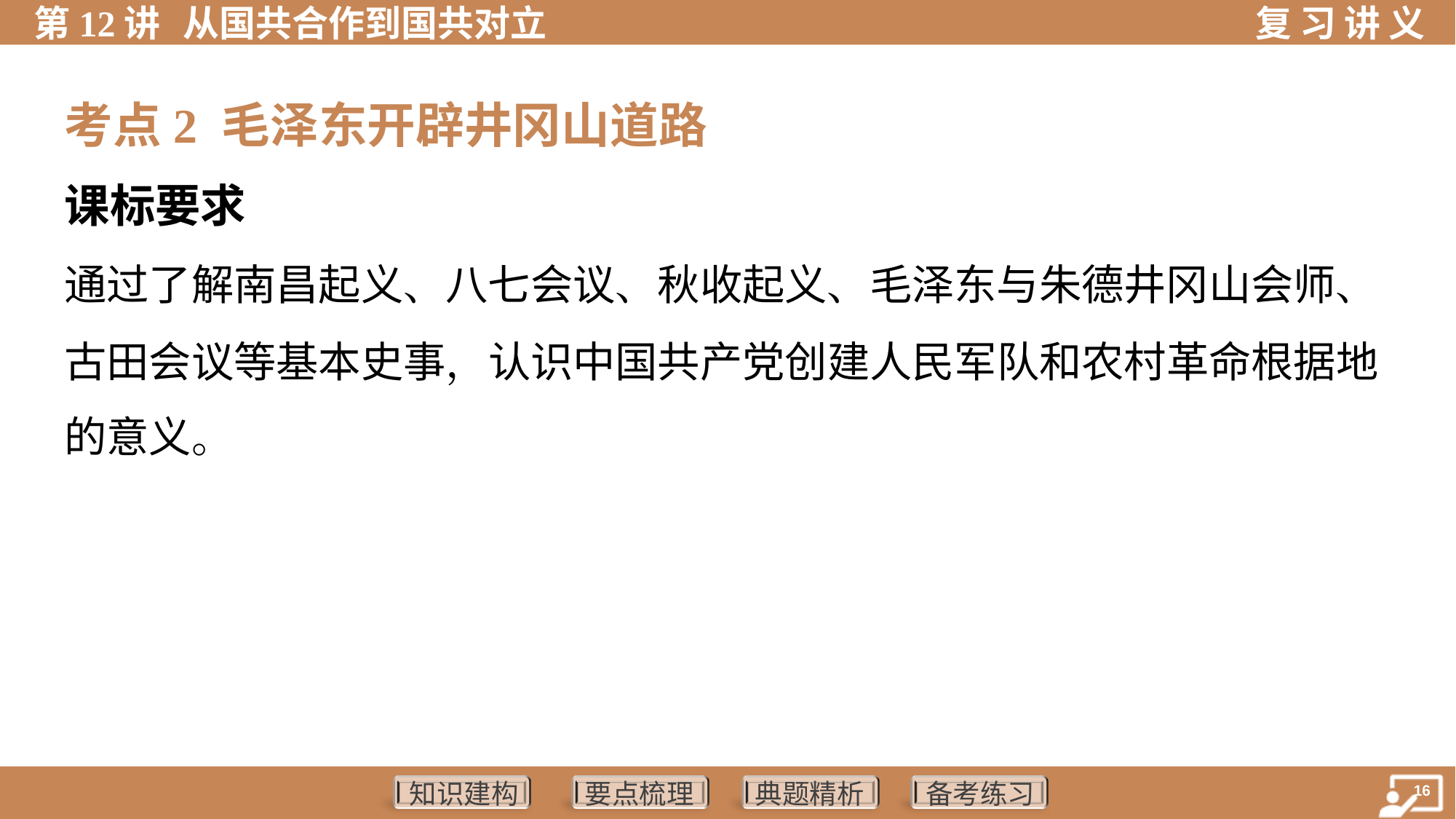

考点2 毛泽东开辟井冈山道路
课标要求
通过了解南昌起义、八七会议、秋收起义、毛泽东与朱德井冈山会师、
古田会议等基本史事，认识中国共产党创建人民军队和农村革命根据地
的意义。